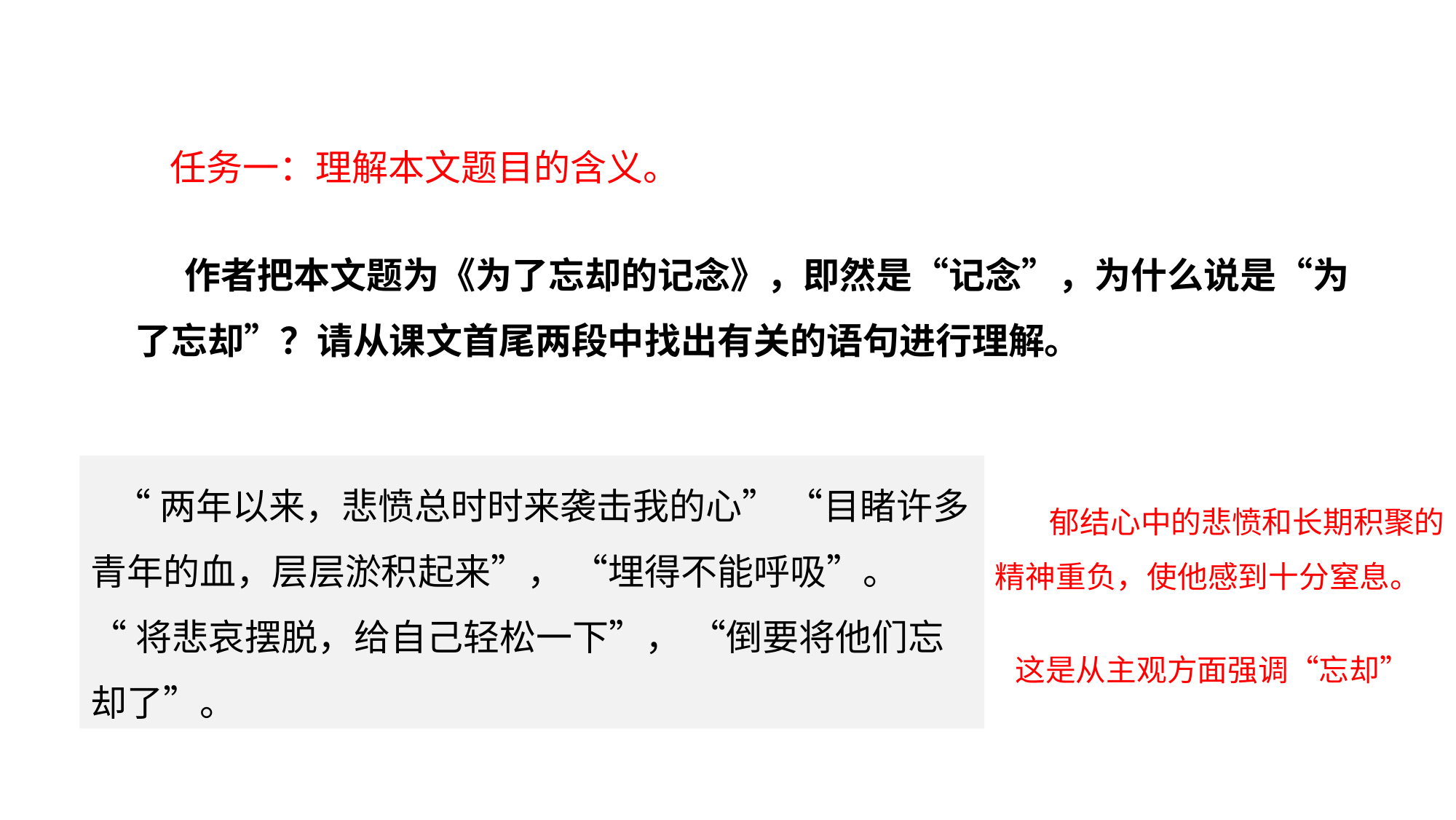

研读探究
任务一：理解本文题目的含义。
     作者把本文题为《为了忘却的记念》，即然是“记念”，为什么说是“为了忘却”？请从课文首尾两段中找出有关的语句进行理解。
   “两年以来，悲愤总时时来袭击我的心” “目睹许多青年的血，层层淤积起来”， “埋得不能呼吸”。
“将悲哀摆脱，给自己轻松一下”， “倒要将他们忘却了”。
郁结心中的悲愤和长期积聚的精神重负，使他感到十分窒息。
这是从主观方面强调“忘却”